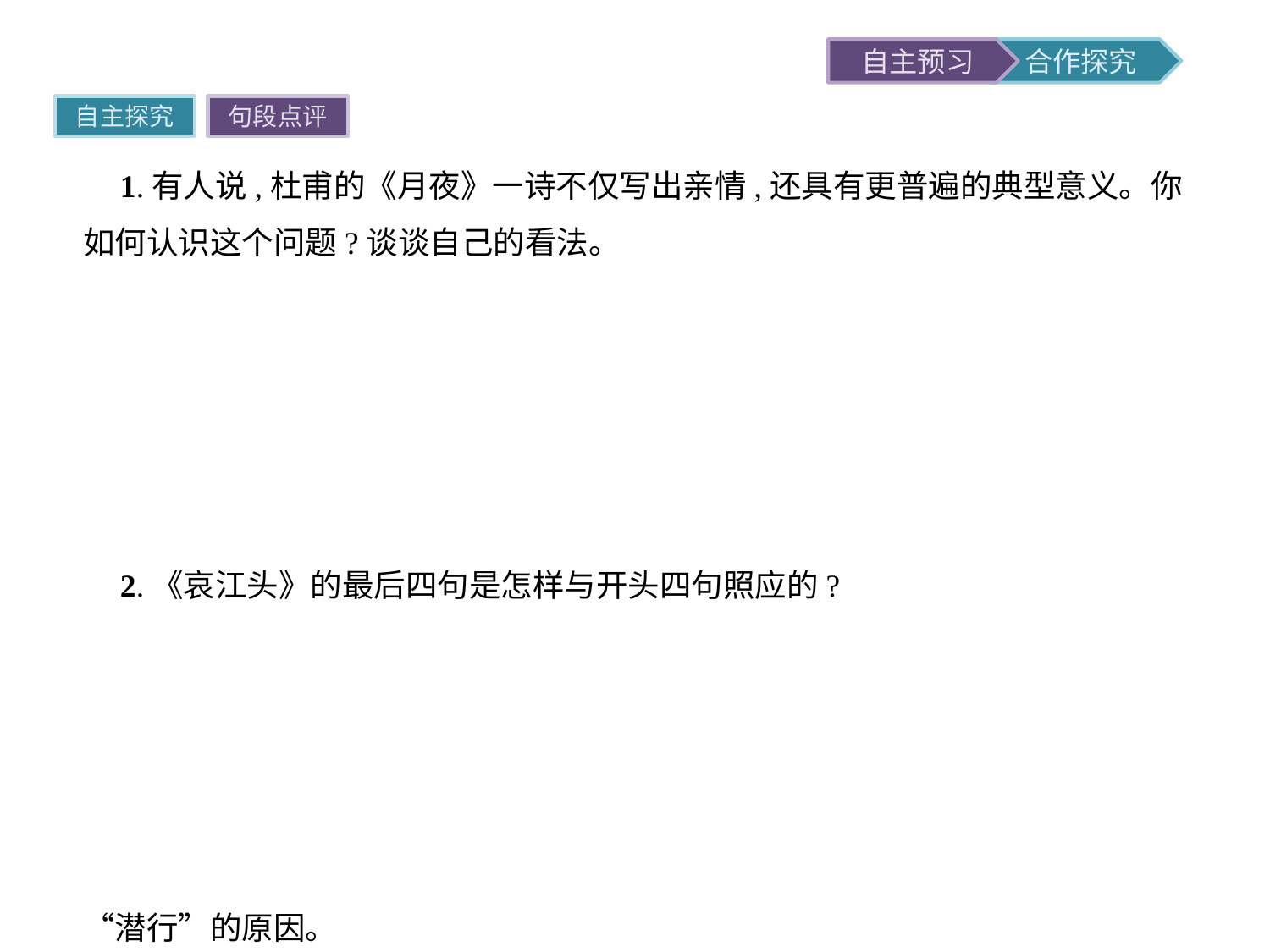

自主探究
句段点评
1.有人说,杜甫的《月夜》一诗不仅写出亲情,还具有更普遍的典型意义。你如何认识这个问题?谈谈自己的看法。
提示:这首诗虽只写亲情,但具有广泛的概括性和典型意义,抒发了诗人对和平生活的渴望。诗中写个人遭际、与亲人离散之痛苦,但其中所写夫妇、父子之爱已与忧君爱国、悯时伤乱之情融为一体,深刻地反映了安史之乱中人民的悲苦生活。诗人抒发的不仅是自己与亲人的离别之情,而且包含了战乱之中广大人民共同的心声。字里行间,时代的脉搏无时不在跳动。
2.《哀江头》的最后四句是怎样与开头四句照应的?
提示:“人生有情泪沾臆,江草江花岂终极?”与“江头宫殿锁千门,细柳新蒲为谁绿?”呼应,这里“为谁绿”是移情于物而设问,而“岂终极”则是用反诘口吻,强调外物的无情而永恒,进而突出人生有限而多情;“黄昏胡骑尘满城,欲往城南望城北”与“少陵野老吞声哭,春日潜行曲江曲”照应。其中“胡骑尘满城”写出了叛军密集的巡视,营造出紧张恐惧的气氛,这就是诗人要“吞声哭”“潜行”的原因。